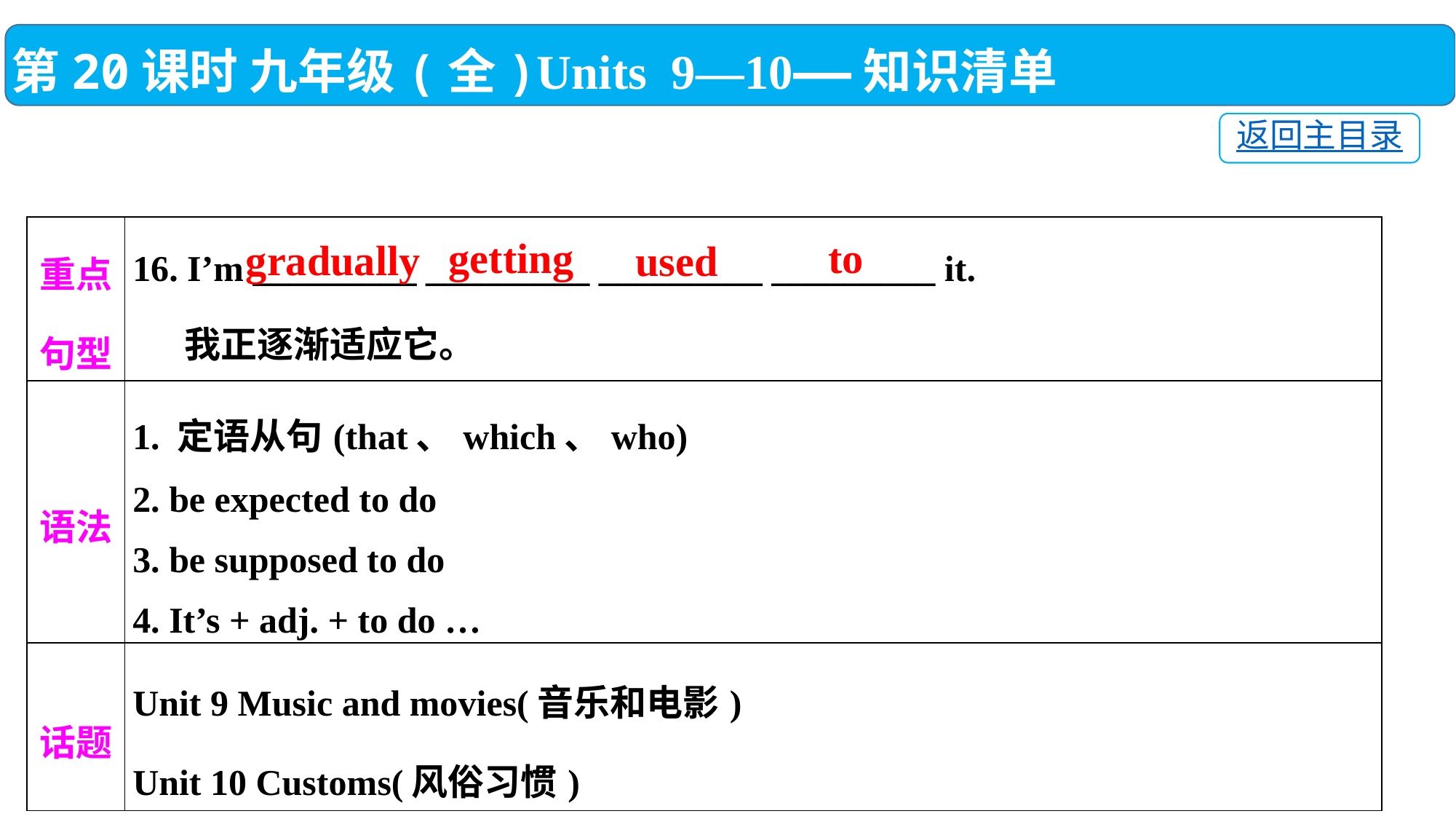

第20课时 九年级(全)Units  9—10——知识清单
返回主目录
| 重点 句型 | 16. I’m \_\_\_\_\_\_\_\_\_ \_\_\_\_\_\_\_\_\_ \_\_\_\_\_\_\_\_\_ \_\_\_\_\_\_\_\_\_ it. 我正逐渐适应它。 |
| --- | --- |
| 语法 | 1. 定语从句(that、which、who) 2. be expected to do 3. be supposed to do 4. It’s + adj. + to do … |
| 话题 | Unit 9 Music and movies(音乐和电影) Unit 10 Customs(风俗习惯) |
to
getting
gradually
used